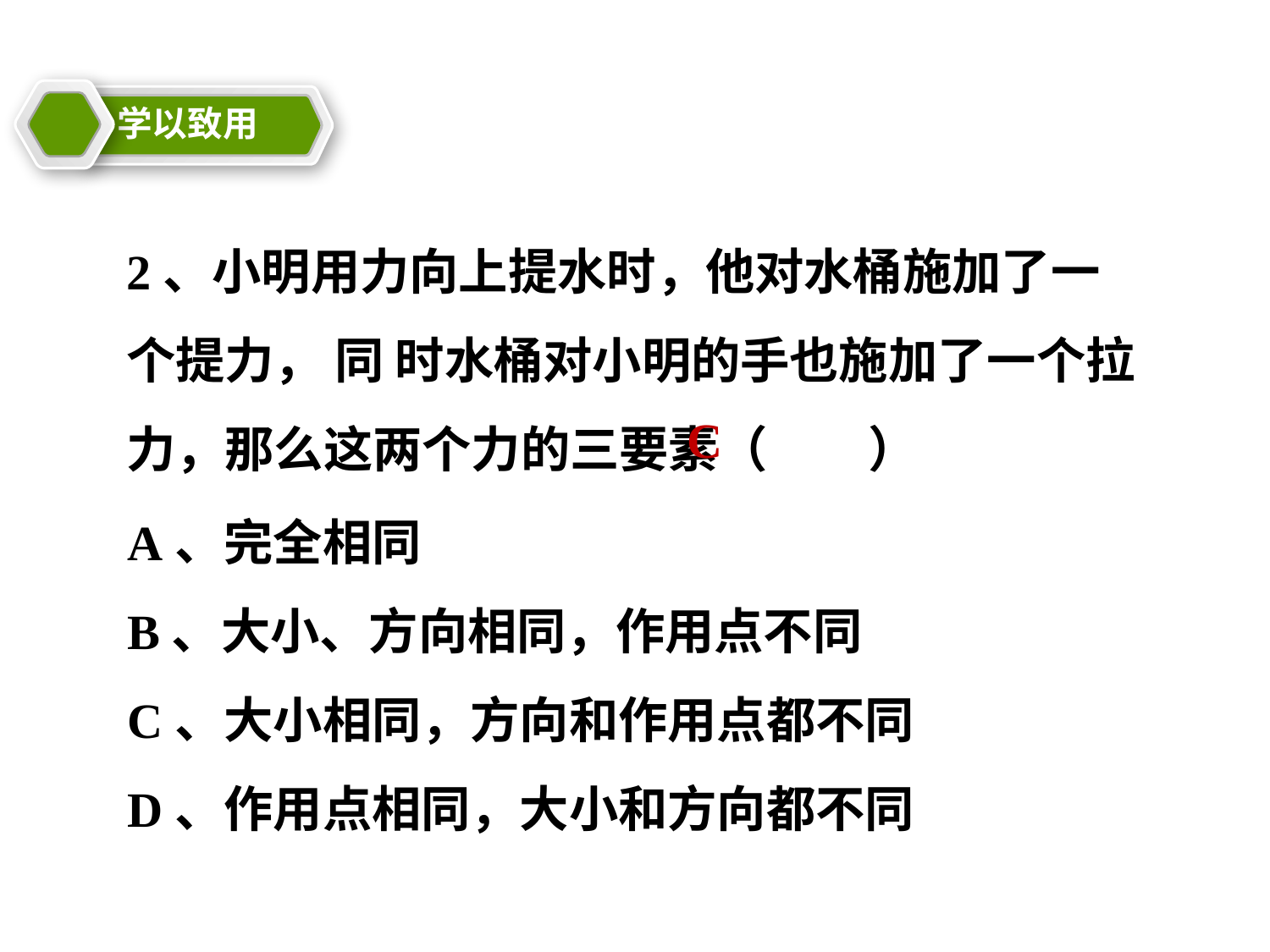

学以致用
教学目标
21cnjy.com

2、小明用力向上提水时，他对水桶施加了一个提力， 同 时水桶对小明的手也施加了一个拉力，那么这两个力的三要素（         ）
C
A、完全相同
B、大小、方向相同，作用点不同
C、大小相同，方向和作用点都不同
D、作用点相同，大小和方向都不同